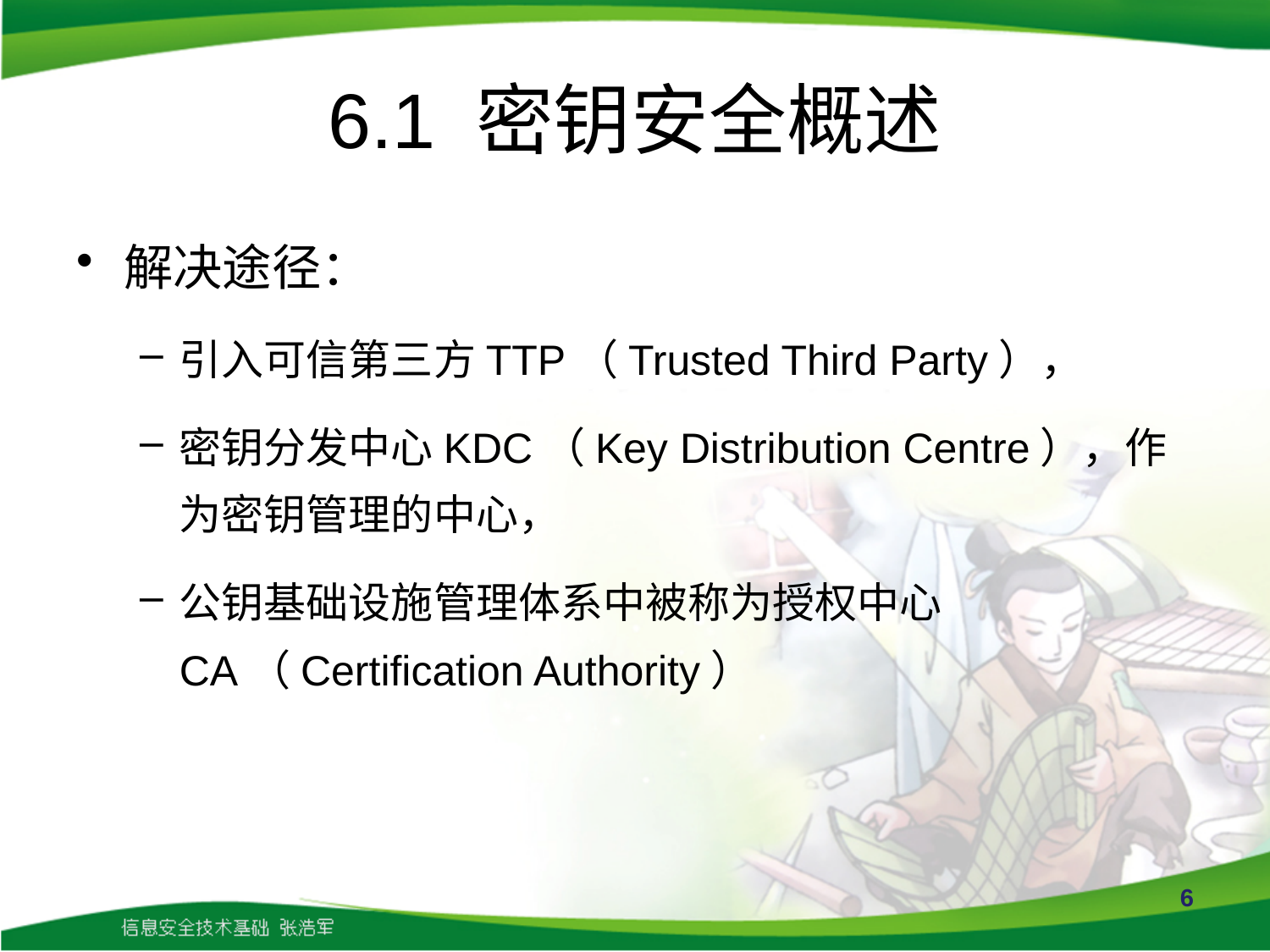

# 6.1 密钥安全概述
解决途径：
引入可信第三方TTP（Trusted Third Party），
密钥分发中心KDC（Key Distribution Centre），作为密钥管理的中心，
公钥基础设施管理体系中被称为授权中心CA（Certification Authority）
6